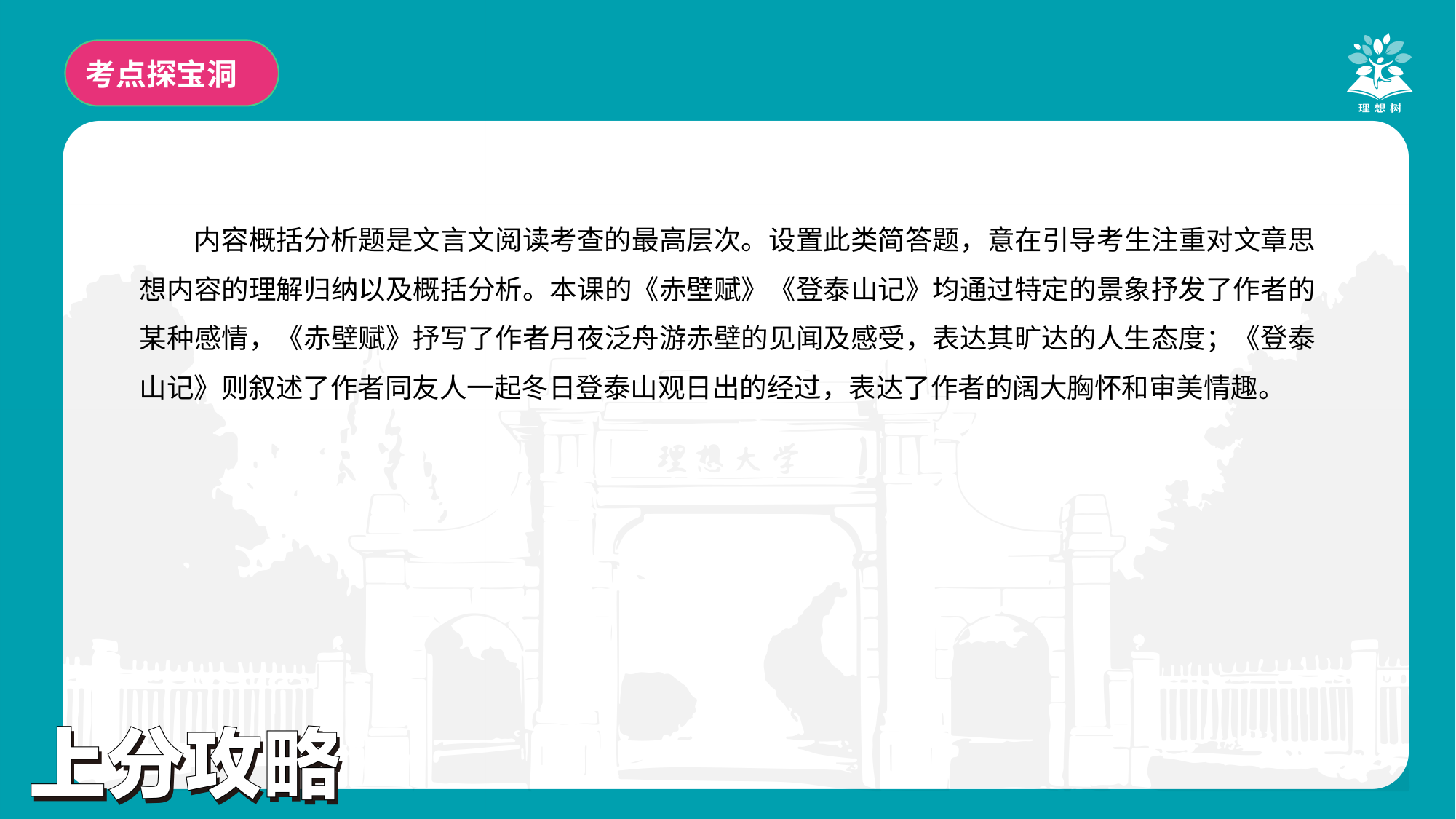

考点探宝洞
内容概括分析题是文言文阅读考查的最高层次。设置此类简答题，意在引导考生注重对文章思想内容的理解归纳以及概括分析。本课的《赤壁赋》《登泰山记》均通过特定的景象抒发了作者的某种感情，《赤壁赋》抒写了作者月夜泛舟游赤壁的见闻及感受，表达其旷达的人生态度；《登泰山记》则叙述了作者同友人一起冬日登泰山观日出的经过，表达了作者的阔大胸怀和审美情趣。